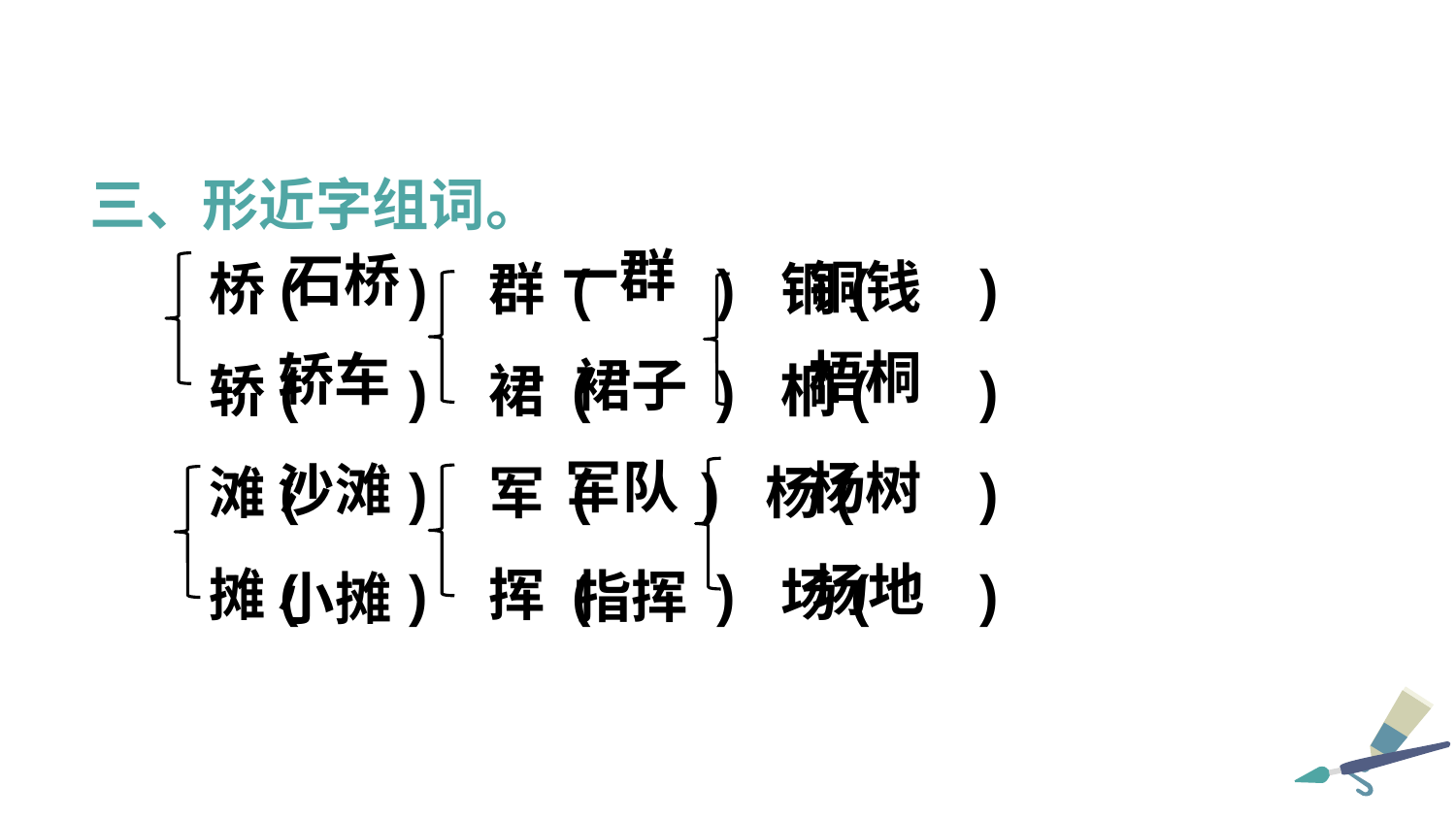

三、形近字组词。
桥(       )   群 (        )  铜(       )
轿(       )   裙 (        )  桐(       )
滩(       )   军 (       )  杨(        )
摊(       )   挥 (        )  场(       )
一群
石桥
铜钱

梧桐
轿车
裙子
军队
杨树
沙滩

场地
指挥
小摊